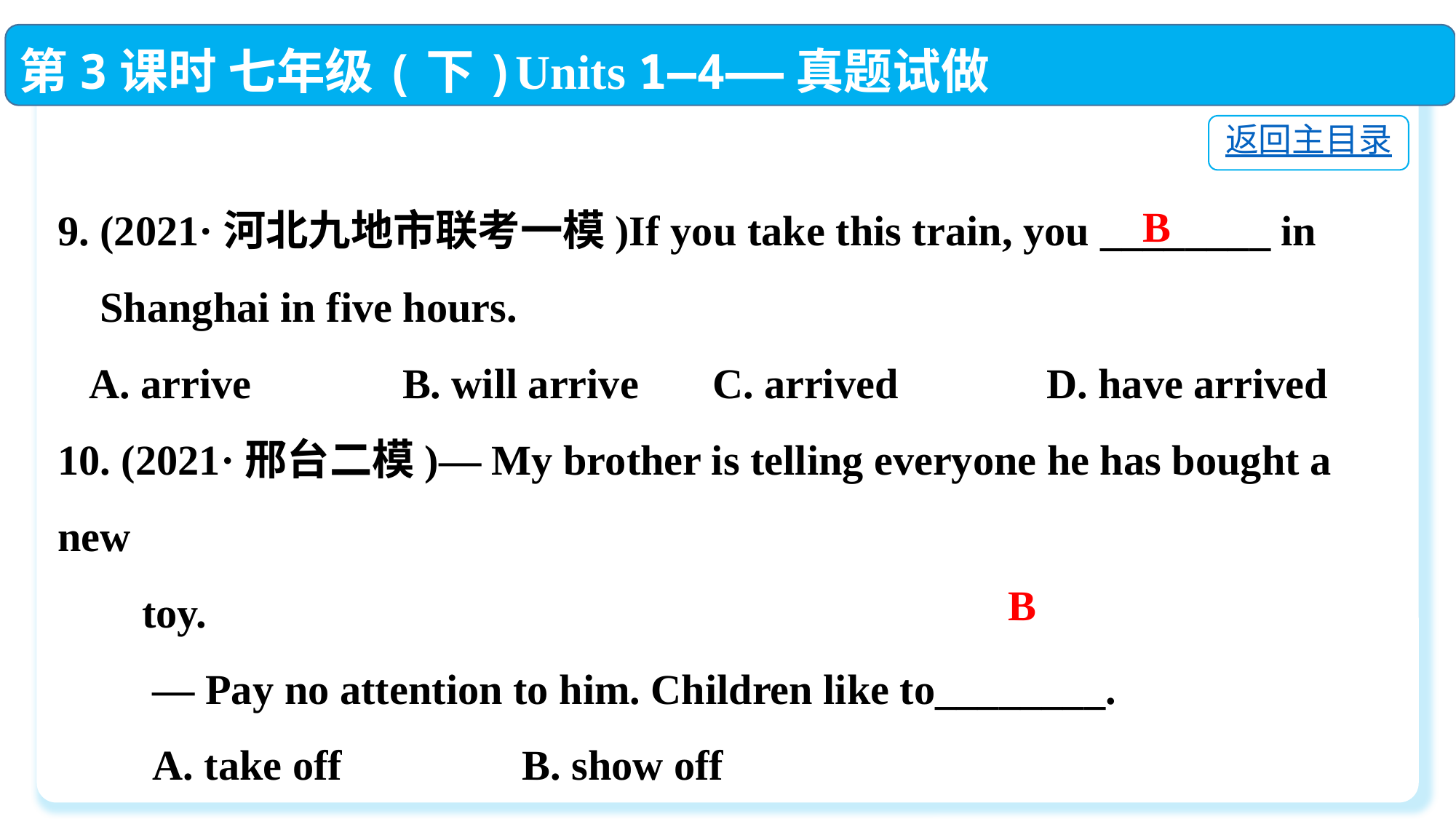

第3课时 七年级(下)Units 1—4——真题试做

返回主目录
9. (2021·河北九地市联考一模)If you take this train, you ________ in
    Shanghai in five hours.
   A. arrive	            B. will arrive       C. arrived	           D. have arrived
10. (2021·邢台二模)— My brother is telling everyone he has bought a new
        toy.
         — Pay no attention to him. Children like to________.
         A. take off	             B. show off
         C. put off	             D. set off
B
B